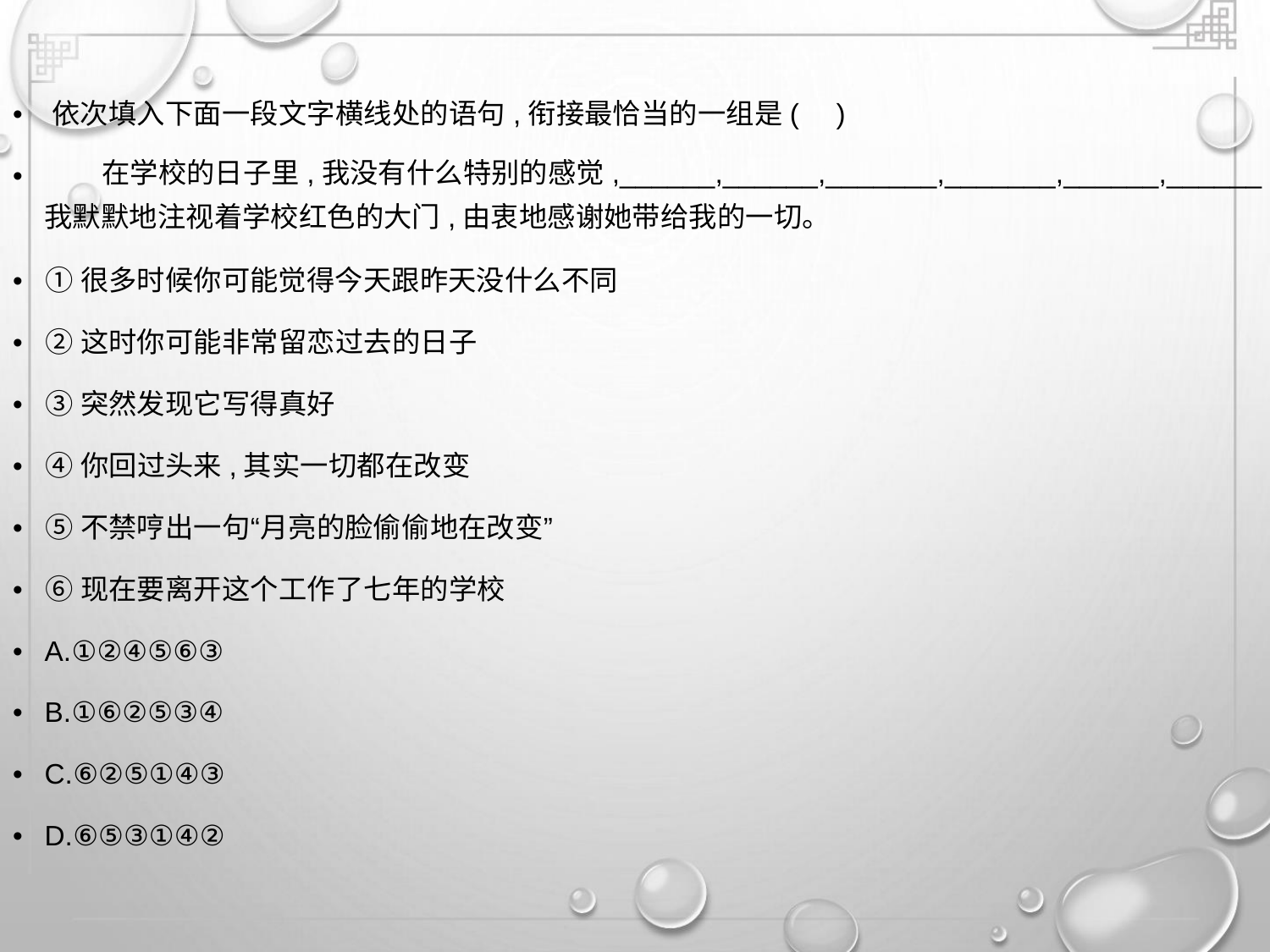

• 依次填入下面一段文字横线处的语句,衔接最恰当的一组是( )
•
在学校的日子里,我没有什么特别的感觉,______,______,_______,_______,______,______。
我默默地注视着学校红色的大门,由衷地感谢她带给我的一切。
• ①很多时候你可能觉得今天跟昨天没什么不同
• ②这时你可能非常留恋过去的日子
• ③突然发现它写得真好
• ④你回过头来,其实一切都在改变
• ⑤不禁哼出一句“月亮的脸偷偷地在改变”
• ⑥现在要离开这个工作了七年的学校
• A.①②④⑤⑥③
• B.①⑥②⑤③④
• C.⑥②⑤①④③
• D.⑥⑤③①④②